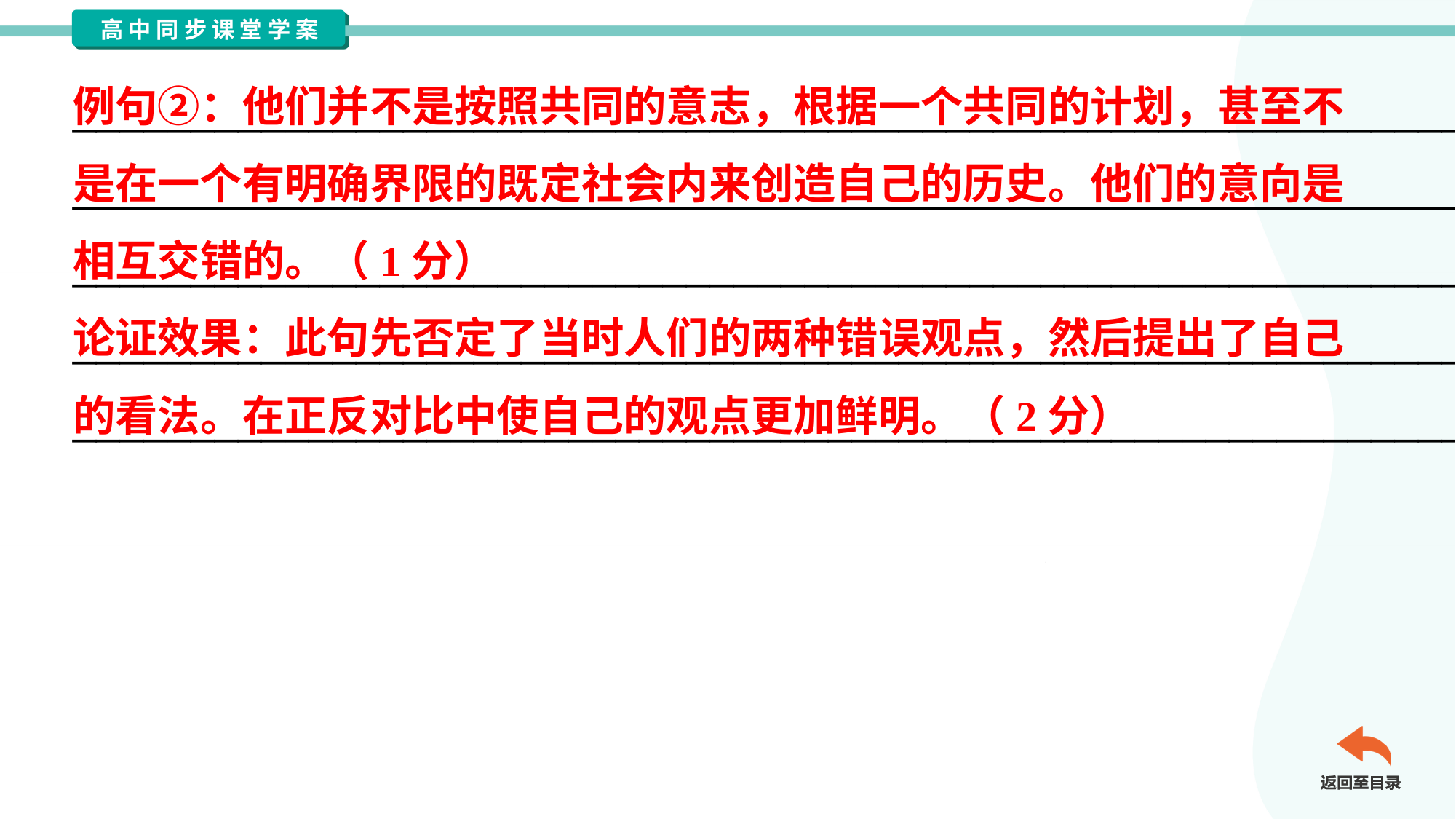

例句②：他们并不是按照共同的意志，根据一个共同的计划，甚至不
是在一个有明确界限的既定社会内来创造自己的历史。他们的意向是
相互交错的。（1分）
论证效果：此句先否定了当时人们的两种错误观点，然后提出了自己
的看法。在正反对比中使自己的观点更加鲜明。（2分）
_____________________________________________________________
_____________________________________________________________
_____________________________________________________________
_____________________________________________________________
_____________________________________________________________